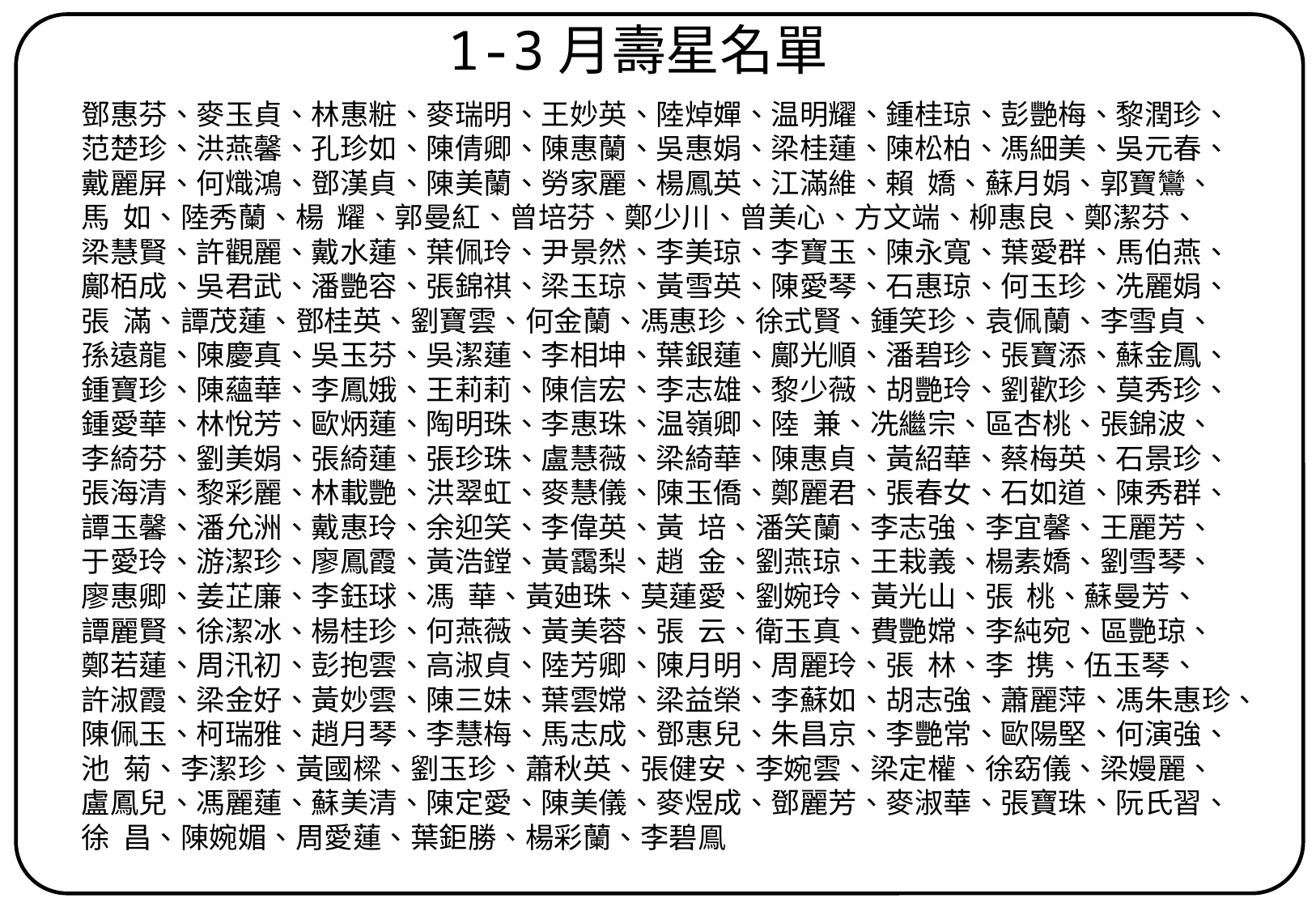

1-3月壽星名單

鄧惠芬、麥玉貞、林惠粧、麥瑞明、王妙英、陸焯嬋、温明耀、鍾桂琼、彭艷梅、黎潤珍、
范楚珍、洪燕馨、孔珍如、陳倩卿、陳惠蘭、吳惠娟、梁桂蓮、陳松柏、馮細美、吳元春、
戴麗屏、何熾鴻、鄧漢貞、陳美蘭、勞家麗、楊鳳英、江滿維、賴  嬌、蘇月娟、郭寶鸞、
馬  如、陸秀蘭、楊  耀、郭曼紅、曾培芬、鄭少川、曾美心、方文端、柳惠良、鄭潔芬、
梁慧賢、許觀麗、戴水蓮、葉佩玲、尹景然、李美琼、李寶玉、陳永寬、葉愛群、馬伯燕、
鄺栢成、吳君武、潘艷容、張錦祺、梁玉琼、黃雪英、陳愛琴、石惠琼、何玉珍、冼麗娟、
張  滿、譚茂蓮、鄧桂英、劉寶雲、何金蘭、馮惠珍、徐式賢、鍾笑珍、袁佩蘭、李雪貞、
孫遠龍、陳慶真、吳玉芬、吳潔蓮、李相坤、葉銀蓮、鄺光順、潘碧珍、張寶添、蘇金鳳、
鍾寶珍、陳蘊華、李鳳娥、王莉莉、陳信宏、李志雄、黎少薇、胡艷玲、劉歡珍、莫秀珍、
鍾愛華、林悅芳、歐炳蓮、陶明珠、李惠珠、温嶺卿、陸  兼、冼繼宗、區杏桃、張錦波、
李綺芬、劉美娟、張綺蓮、張珍珠、盧慧薇、梁綺華、陳惠貞、黃紹華、蔡梅英、石景珍、
張海清、黎彩麗、林載艷、洪翠虹、麥慧儀、陳玉僑、鄭麗君、張春女、石如道、陳秀群、
譚玉馨、潘允洲、戴惠玲、余迎笑、李偉英、黃  培、潘笑蘭、李志強、李宜馨、王麗芳、
于愛玲、游潔珍、廖鳳霞、黃浩鏜、黃靄梨、趙  金、劉燕琼、王栽義、楊素嬌、劉雪琴、
廖惠卿、姜芷廉、李鈺球、馮  華、黃廸珠、莫蓮愛、劉婉玲、黃光山、張  桃、蘇曼芳、
譚麗賢、徐潔冰、楊桂珍、何燕薇、黃美蓉、張  云、衛玉真、費艷嫦、李純宛、區艷琼、
鄭若蓮、周汛初、彭抱雲、高淑貞、陸芳卿、陳月明、周麗玲、張  林、李  携、伍玉琴、
許淑霞、梁金好、黃妙雲、陳三妹、葉雲嫦、梁益榮、李蘇如、胡志強、蕭麗萍、馮朱惠珍、
陳佩玉、柯瑞雅、趙月琴、李慧梅、馬志成、鄧惠兒、朱昌京、李艷常、歐陽堅、何演強、
池  菊、李潔珍、黃國樑、劉玉珍、蕭秋英、張健安、李婉雲、梁定權、徐窈儀、梁嫚麗、
盧鳳兒、馮麗蓮、蘇美清、陳定愛、陳美儀、麥煜成、鄧麗芳、麥淑華、張寶珠、阮氏習、
徐  昌、陳婉媚、周愛蓮、葉鉅勝、楊彩蘭、李碧鳯